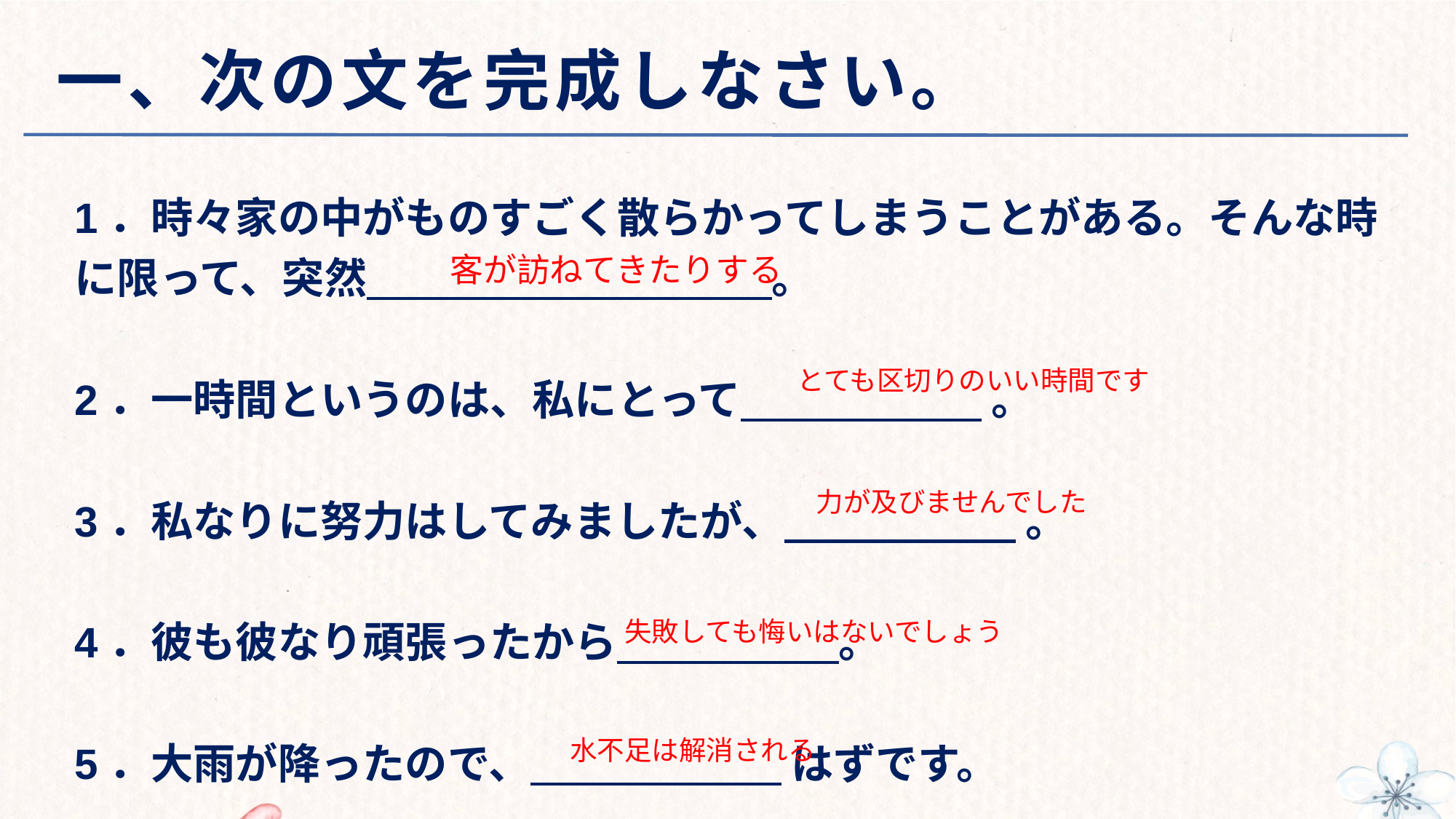

# 一、次の文を完成しなさい。
1．時々家の中がものすごく散らかってしまうことがある。そんな時に限って、突然                                          。

2．一時間というのは、私にとって                          。

3．私なりに努力はしてみましたが、                         。

4．彼も彼なり頑張ったから                       。

5．大雨が降ったので、                           はずです。
客が訪ねてきたりする
とても区切りのいい時間です
力が及びませんでした
失敗しても悔いはないでしょう
水不足は解消される